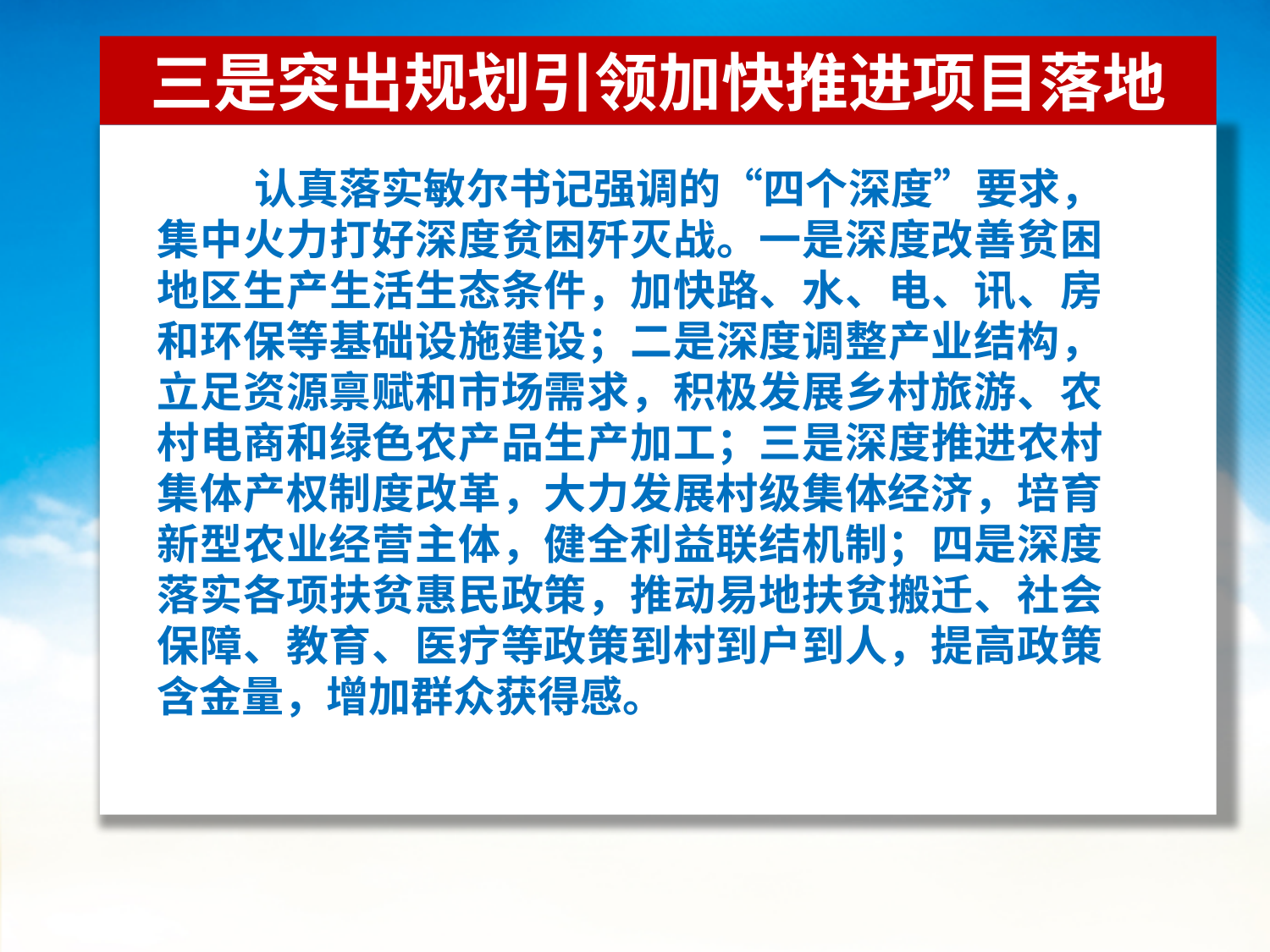

三是突出规划引领加快推进项目落地

         认真落实敏尔书记强调的“四个深度”要求，集中火力打好深度贫困歼灭战。一是深度改善贫困地区生产生活生态条件，加快路、水、电、讯、房和环保等基础设施建设；二是深度调整产业结构，立足资源禀赋和市场需求，积极发展乡村旅游、农村电商和绿色农产品生产加工；三是深度推进农村集体产权制度改革，大力发展村级集体经济，培育新型农业经营主体，健全利益联结机制；四是深度落实各项扶贫惠民政策，推动易地扶贫搬迁、社会保障、教育、医疗等政策到村到户到人，提高政策含金量，增加群众获得感。